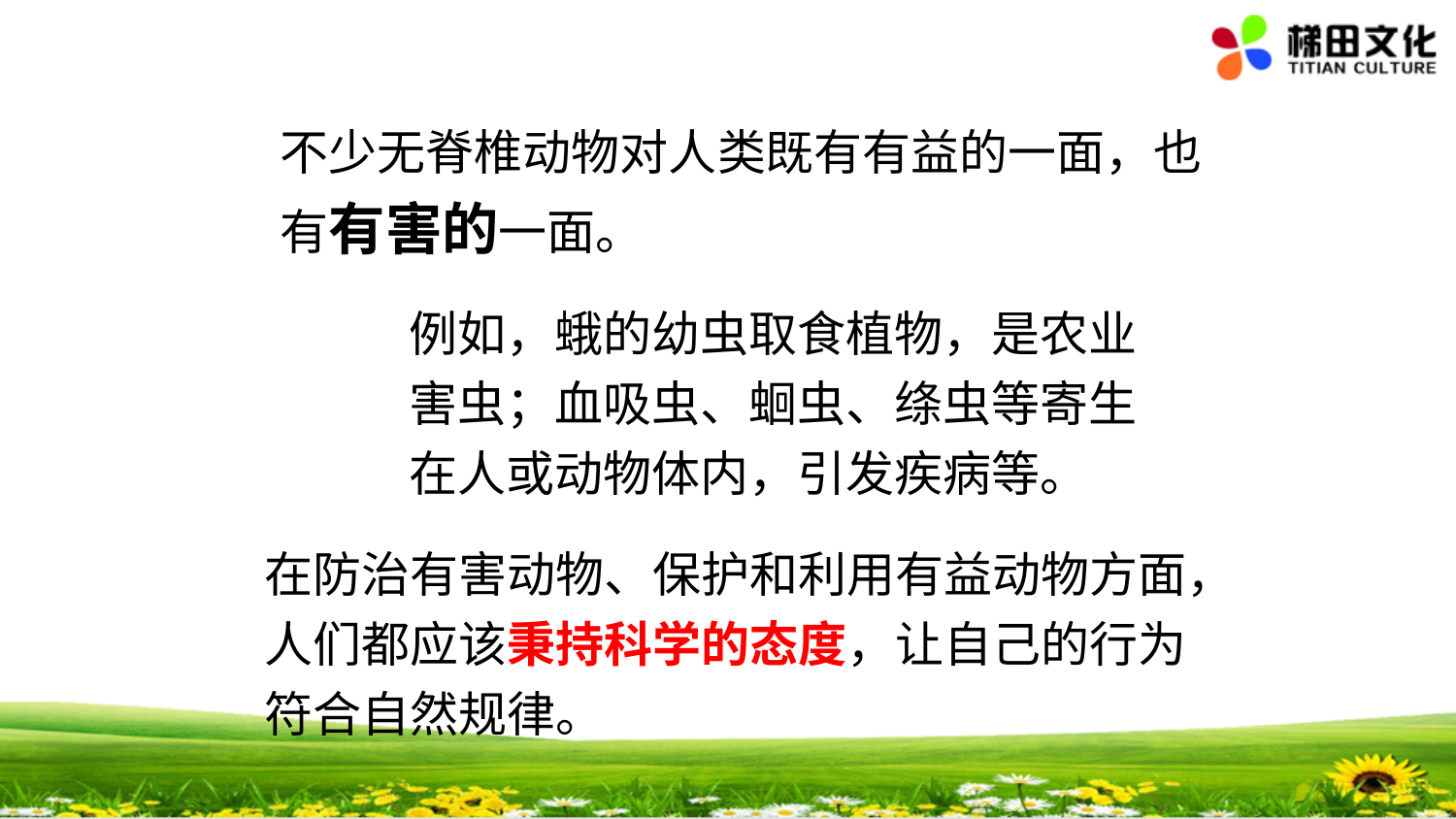

#
不少无脊椎动物对人类既有有益的一面，也有有害的一面。
例如，蛾的幼虫取食植物，是农业害虫；血吸虫、蛔虫、绦虫等寄生在人或动物体内，引发疾病等。
在防治有害动物、保护和利用有益动物方面，人们都应该秉持科学的态度，让自己的行为符合自然规律。